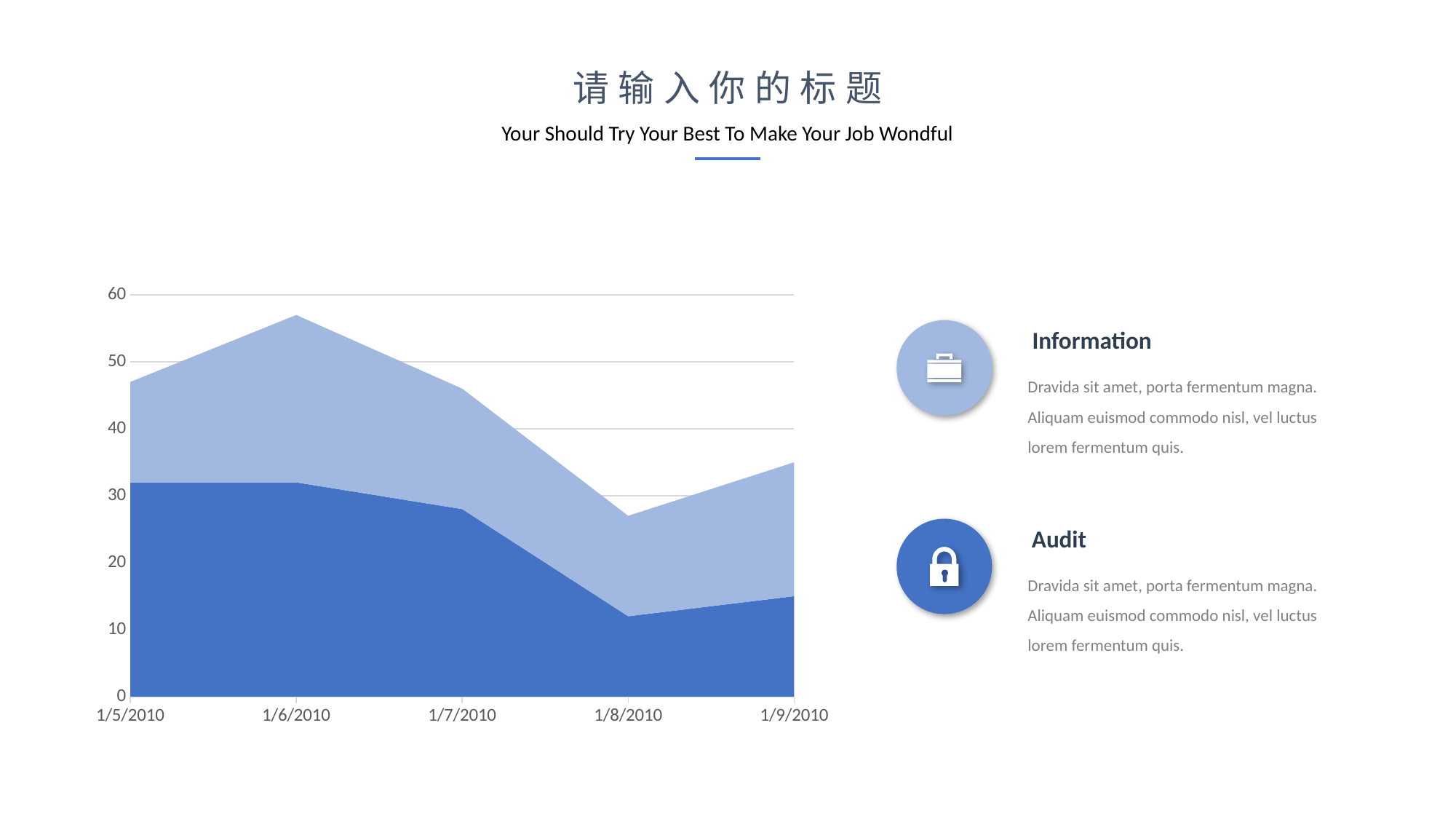

请输入你的标题
Your Should Try Your Best To Make Your Job Wondful

### Chart

| Category | Series 1 | Series 3 |
|---|---|---|
| 40183 | 32.0 | 15.0 |
| 40184 | 32.0 | 25.0 |
| 40185 | 28.0 | 18.0 |
| 40186 | 12.0 | 15.0 |
| 40187 | 15.0 | 20.0 |
Information

Dravida sit amet, porta fermentum magna. Aliquam euismod commodo nisl, vel luctus lorem fermentum quis.
Audit

Dravida sit amet, porta fermentum magna. Aliquam euismod commodo nisl, vel luctus lorem fermentum quis.